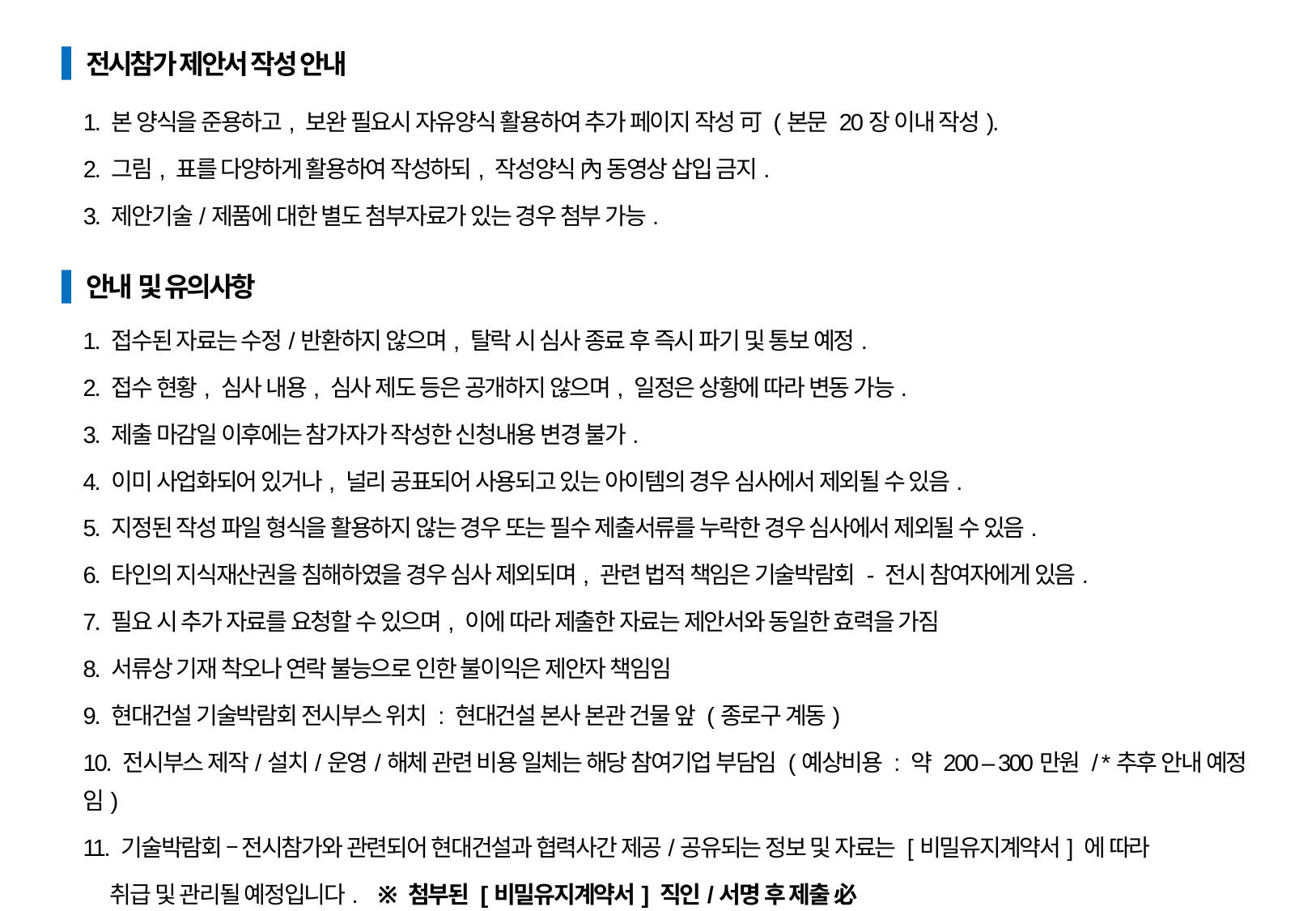

전시참가 제안서 작성 안내

1. 본 양식을 준용하고, 보완 필요시 자유양식 활용하여 추가 페이지 작성 可 (본문 20장 이내 작성).
2. 그림, 표를 다양하게 활용하여 작성하되, 작성양식 內 동영상 삽입 금지.
3. 제안기술/제품에 대한 별도 첨부자료가 있는 경우 첨부 가능.
    안내 및 유의사항

1. 접수된 자료는 수정/반환하지 않으며, 탈락 시 심사 종료 후 즉시 파기 및 통보 예정.
2. 접수 현황, 심사 내용, 심사 제도 등은 공개하지 않으며, 일정은 상황에 따라 변동 가능.
3. 제출 마감일 이후에는 참가자가 작성한 신청내용 변경 불가.
4. 이미 사업화되어 있거나, 널리 공표되어 사용되고 있는 아이템의 경우 심사에서 제외될 수 있음.
5. 지정된 작성 파일 형식을 활용하지 않는 경우 또는 필수 제출서류를 누락한 경우 심사에서 제외될 수 있음.
6. 타인의 지식재산권을 침해하였을 경우 심사 제외되며, 관련 법적 책임은 기술박람회 - 전시 참여자에게 있음.
7. 필요 시 추가 자료를 요청할 수 있으며, 이에 따라 제출한 자료는 제안서와 동일한 효력을 가짐
8. 서류상 기재 착오나 연락 불능으로 인한 불이익은 제안자 책임임
9. 현대건설 기술박람회 전시부스 위치 : 현대건설 본사 본관 건물 앞 (종로구 계동)
10. 전시부스 제작/설치/운영/해체 관련 비용 일체는 해당 참여기업 부담임 (예상비용 : 약 200 – 300만원 / *추후 안내 예정임)
11. 기술박람회 – 전시참가와 관련되어 현대건설과 협력사간 제공/공유되는 정보 및 자료는 [비밀유지계약서] 에 따라
    취급 및 관리될 예정입니다.    ※ 첨부된 [비밀유지계약서] 직인/서명 후 제출 必